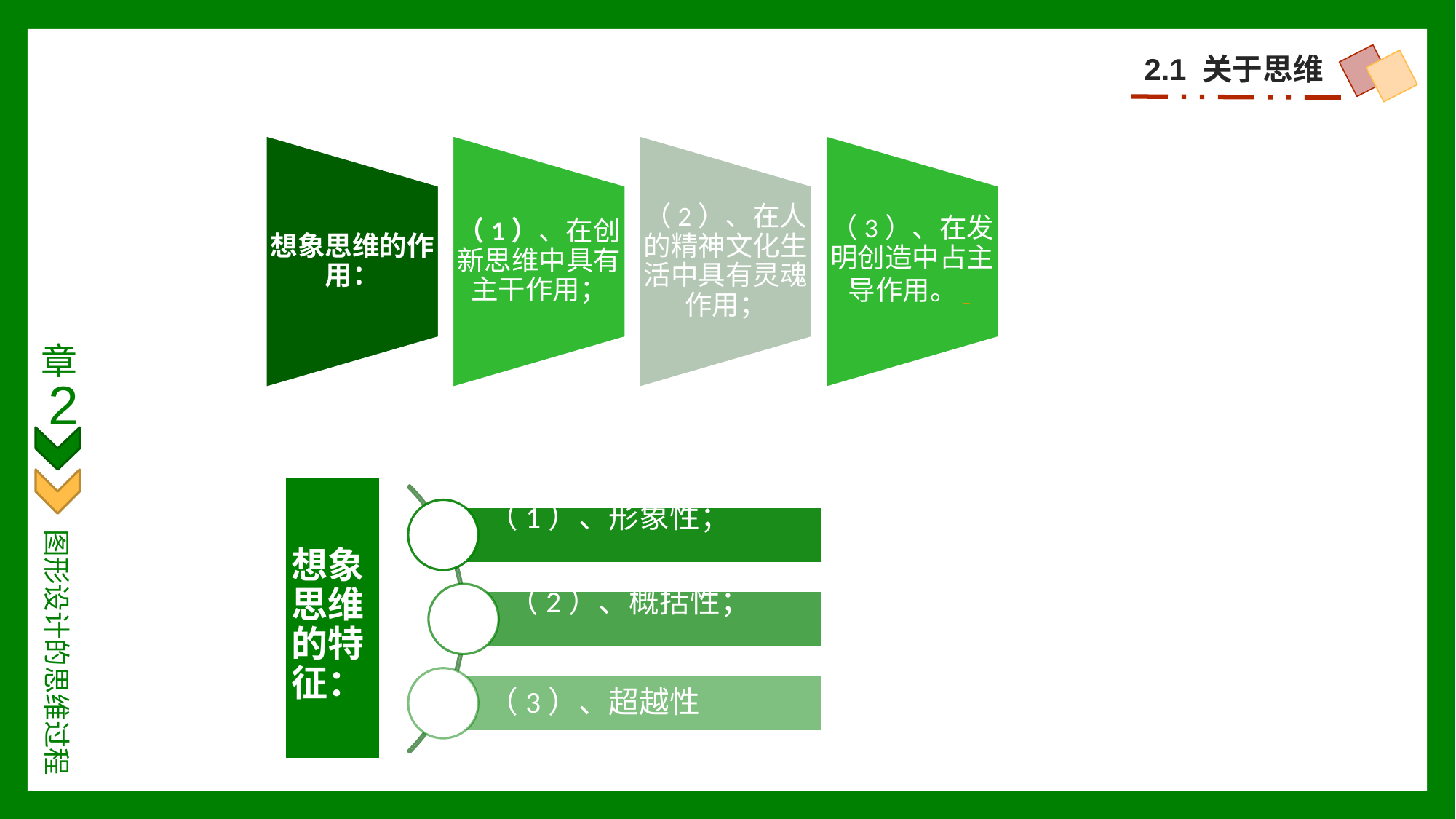

2.1 关于思维

想象思维的作用：
（1）、在创新思维中具有主干作用；
（2）、在人的精神文化生活中具有灵魂作用；
（3）、在发明创造中占主导作用。
章
2

（1）、形象性；
（2）、概括性；
（3）、超越性
图形设计的思维过程
想象思维的特征：